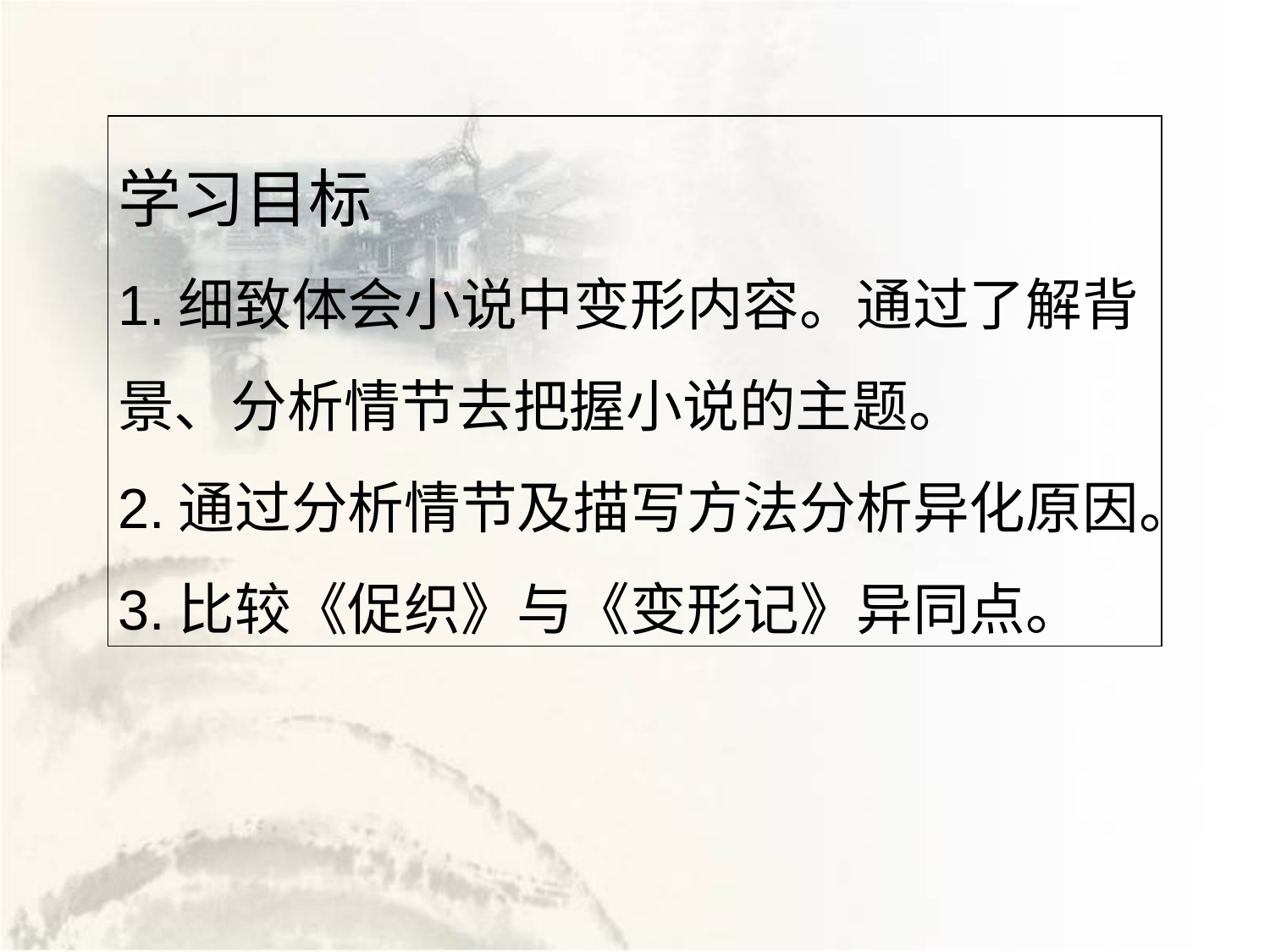

学习目标
1.细致体会小说中变形内容。通过了解背景、分析情节去把握小说的主题。
2.通过分析情节及描写方法分析异化原因。
3.比较《促织》与《变形记》异同点。